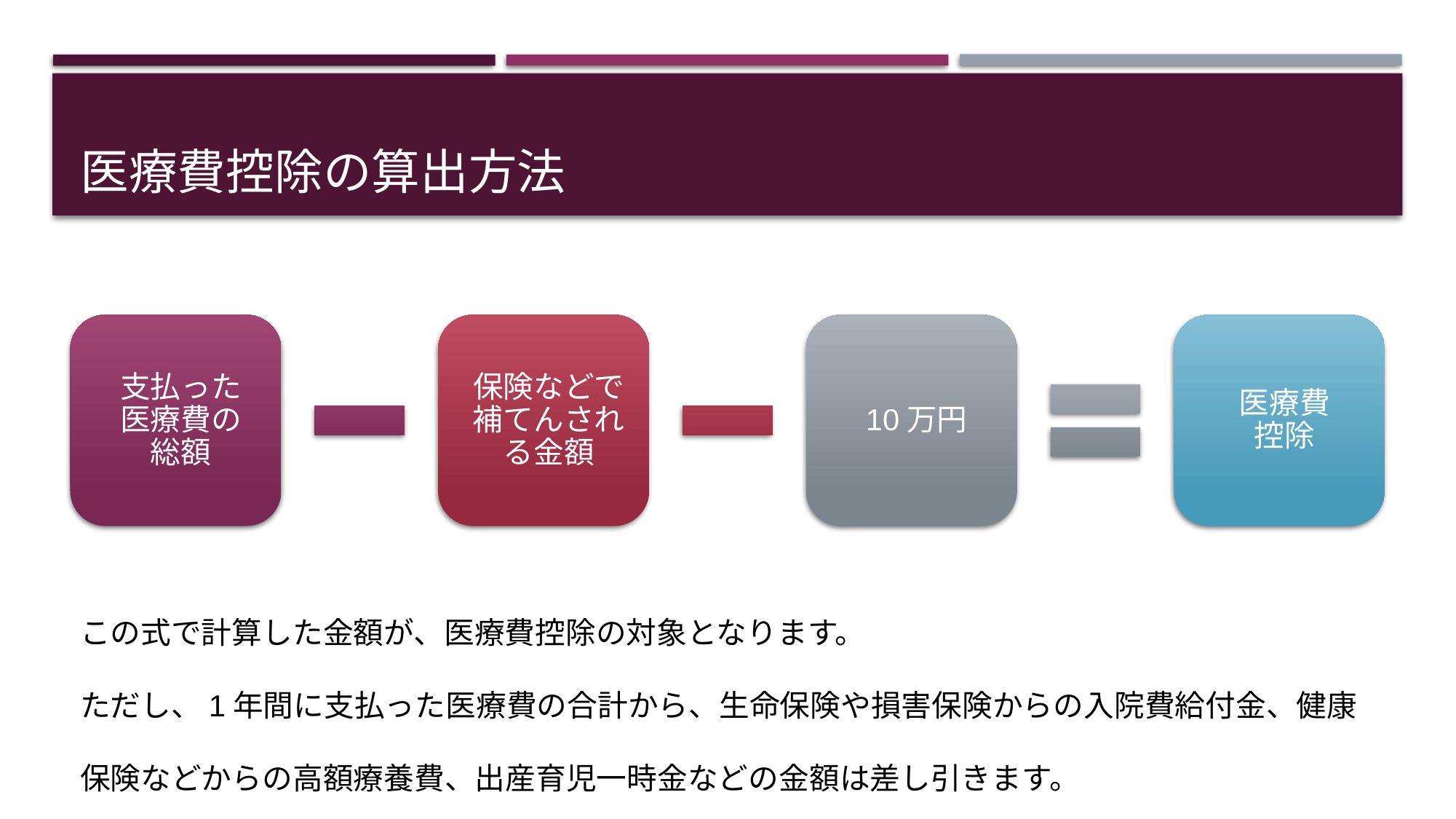

# 医療費控除の算出方法
支払った
医療費の
総額

保険などで
補てんされる金額

10万円

医療費
控除
この式で計算した金額が、医療費控除の対象となります。
ただし、1年間に支払った医療費の合計から、生命保険や損害保険からの入院費給付金、健康保険などからの高額療養費、出産育児一時金などの金額は差し引きます。